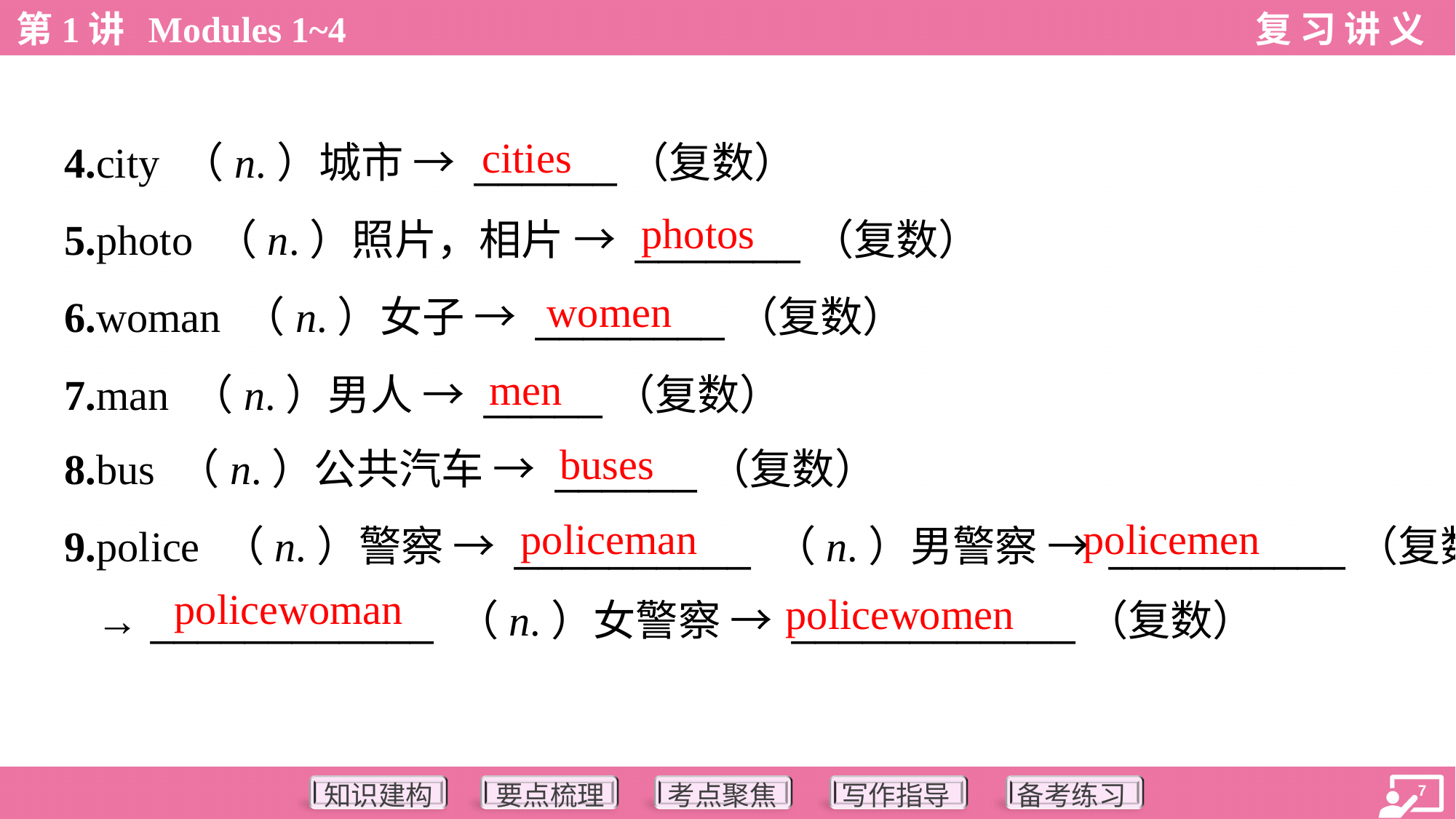

cities
4.city （n.）城市 → ______（复数）
5.photo （n.）照片，相片 → _______（复数）
6.woman （n.）女子 → ________（复数）
7.man （n.）男人 → _____（复数）
8.bus （n.）公共汽车 → ______（复数）
photos
women
men
buses
policeman
policemen
9.police （n.）警察 → __________ （n.）男警察 → __________（复数）
→ ____________ （n.）女警察 → ____________（复数）
policewoman
policewomen